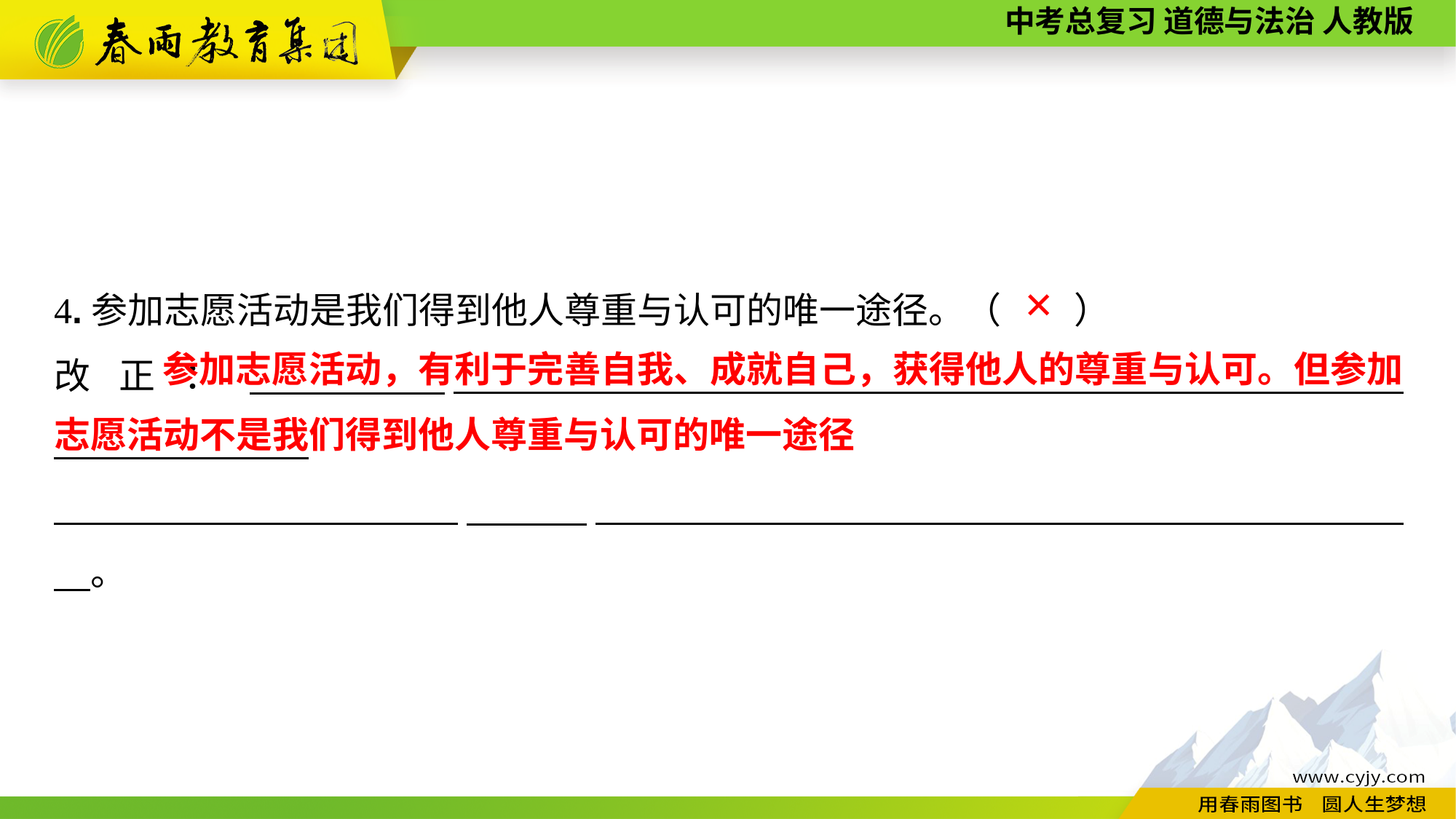

4.参加志愿活动是我们得到他人尊重与认可的唯一途径。（　　）
改正：　　　______________________________________________    ______________
______________________　　　__________________________________                　。
✕
            参加志愿活动，有利于完善自我、成就自己，获得他人的尊重与认可。但参加志愿活动不是我们得到他人尊重与认可的唯一途径